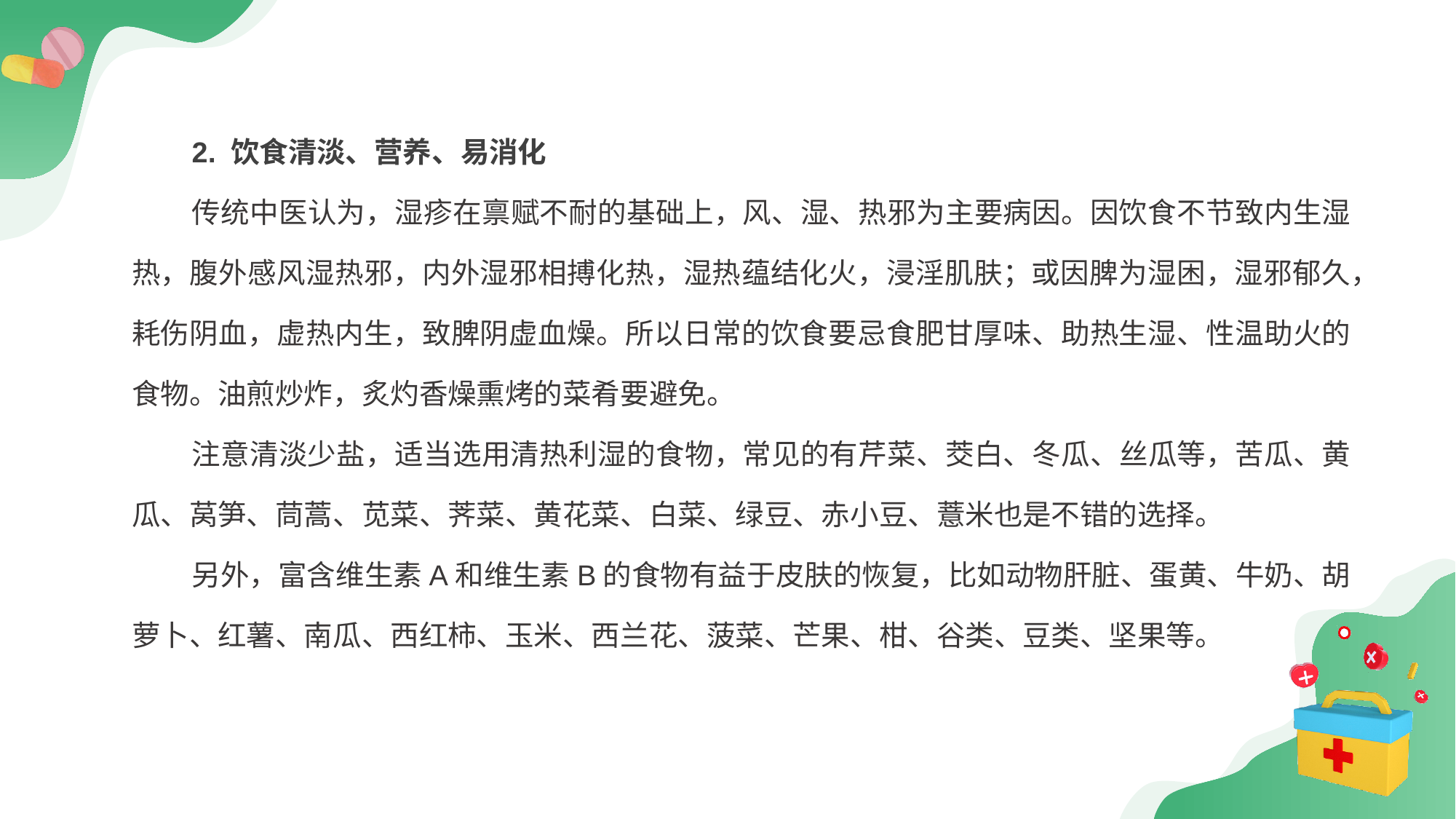

2. 饮食清淡、营养、易消化
传统中医认为，湿疹在禀赋不耐的基础上，风、湿、热邪为主要病因。因饮食不节致内生湿热，腹外感风湿热邪，内外湿邪相搏化热，湿热蕴结化火，浸淫肌肤；或因脾为湿困，湿邪郁久，耗伤阴血，虚热内生，致脾阴虚血燥。所以日常的饮食要忌食肥甘厚味、助热生湿、性温助火的食物。油煎炒炸，炙灼香燥熏烤的菜肴要避免。
注意清淡少盐，适当选用清热利湿的食物，常见的有芹菜、茭白、冬瓜、丝瓜等，苦瓜、黄瓜、莴笋、茼蒿、苋菜、荠菜、黄花菜、白菜、绿豆、赤小豆、薏米也是不错的选择。
另外，富含维生素A和维生素B的食物有益于皮肤的恢复，比如动物肝脏、蛋黄、牛奶、胡萝卜、红薯、南瓜、西红柿、玉米、西兰花、菠菜、芒果、柑、谷类、豆类、坚果等。